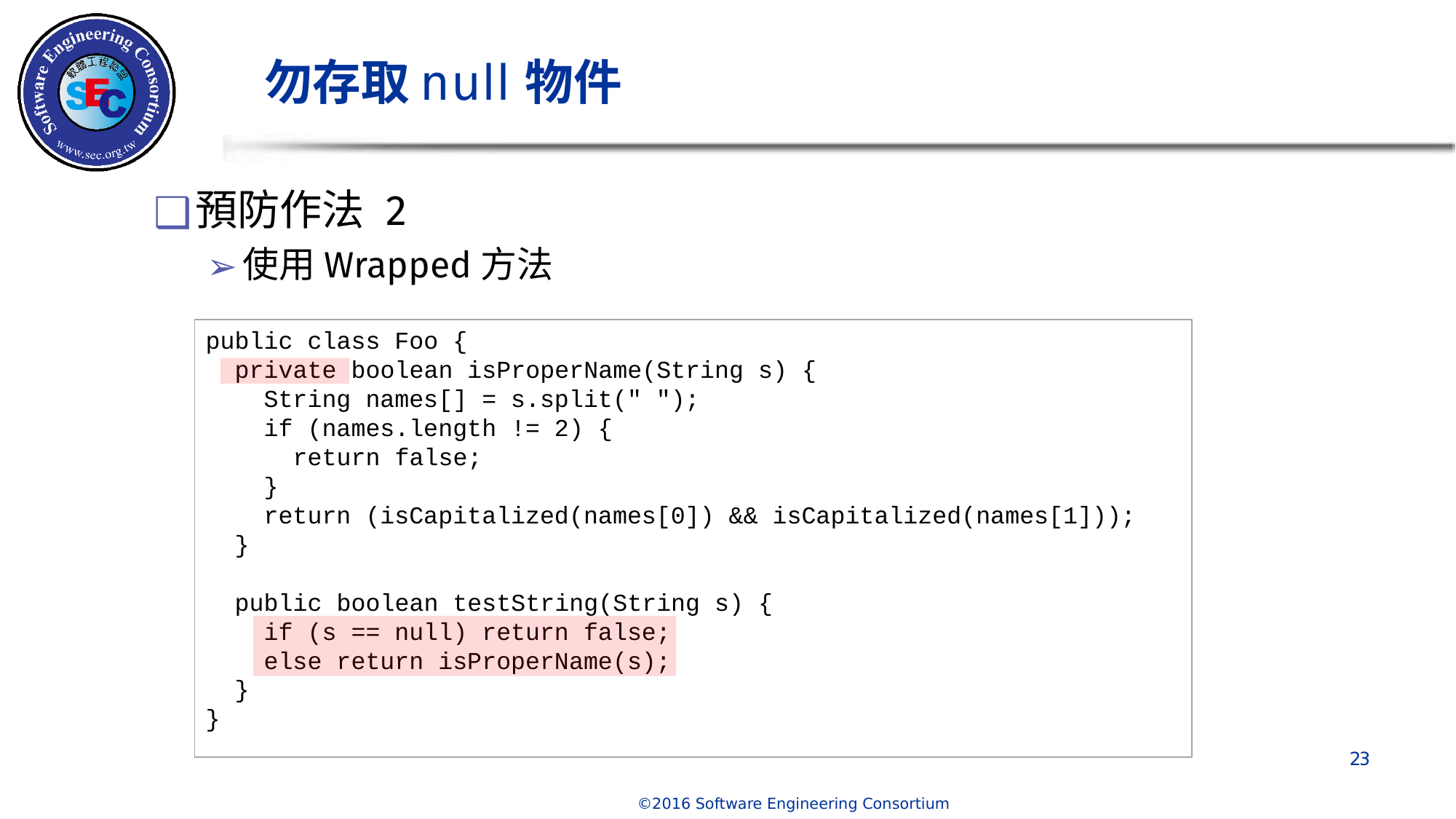

# 勿存取null物件
預防作法 2
使用Wrapped方法

public class Foo {
  private boolean isProperName(String s) {
    String names[] = s.split(" ");
    if (names.length != 2) {
      return false;
    }
    return (isCapitalized(names[0]) && isCapitalized(names[1]));
  }

  public boolean testString(String s) {
    if (s == null) return false;
    else return isProperName(s);
  }
}

23